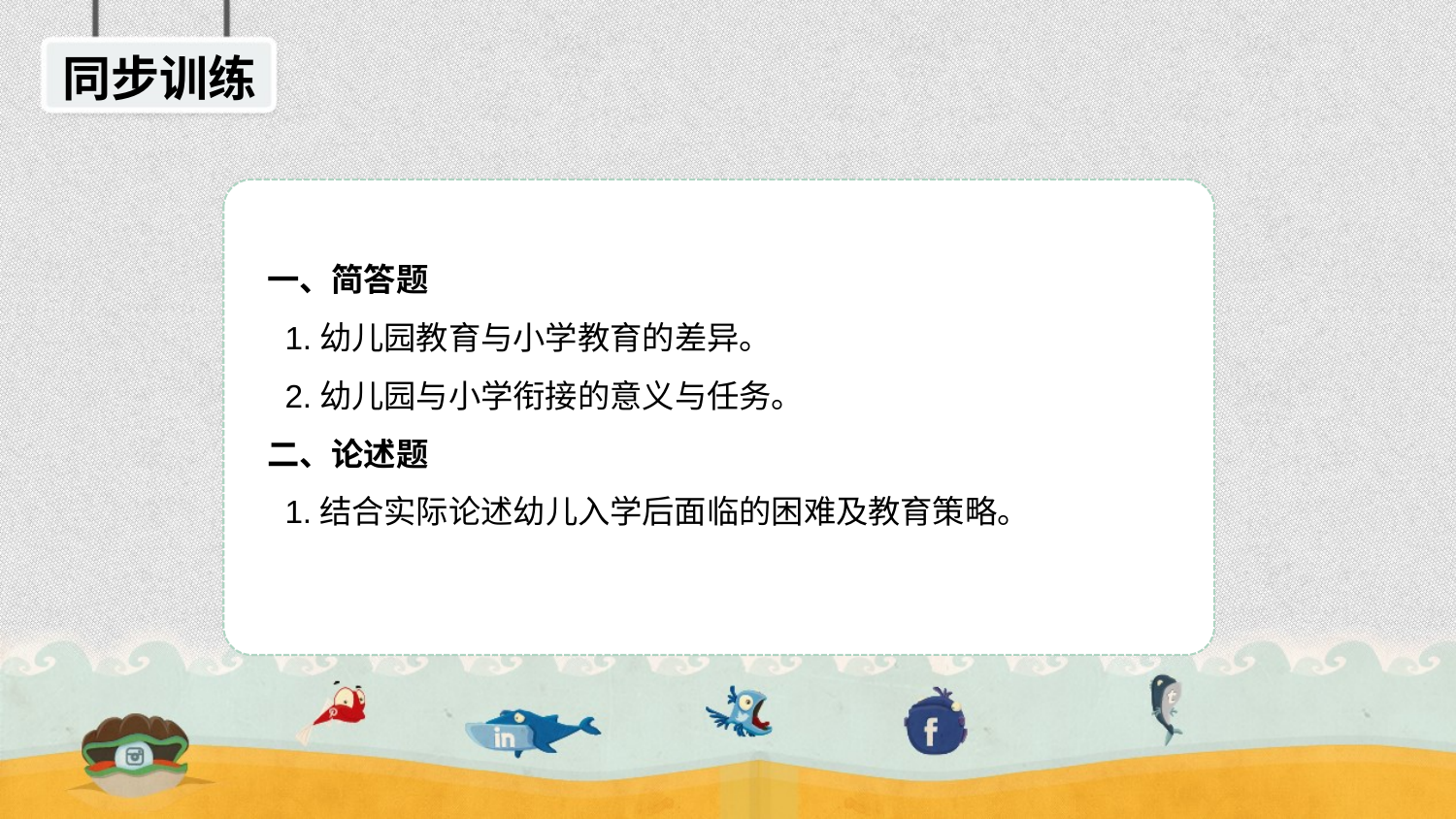

同步训练

一、简答题
  1.幼儿园教育与小学教育的差异。
  2.幼儿园与小学衔接的意义与任务。
二、论述题
  1.结合实际论述幼儿入学后面临的困难及教育策略。